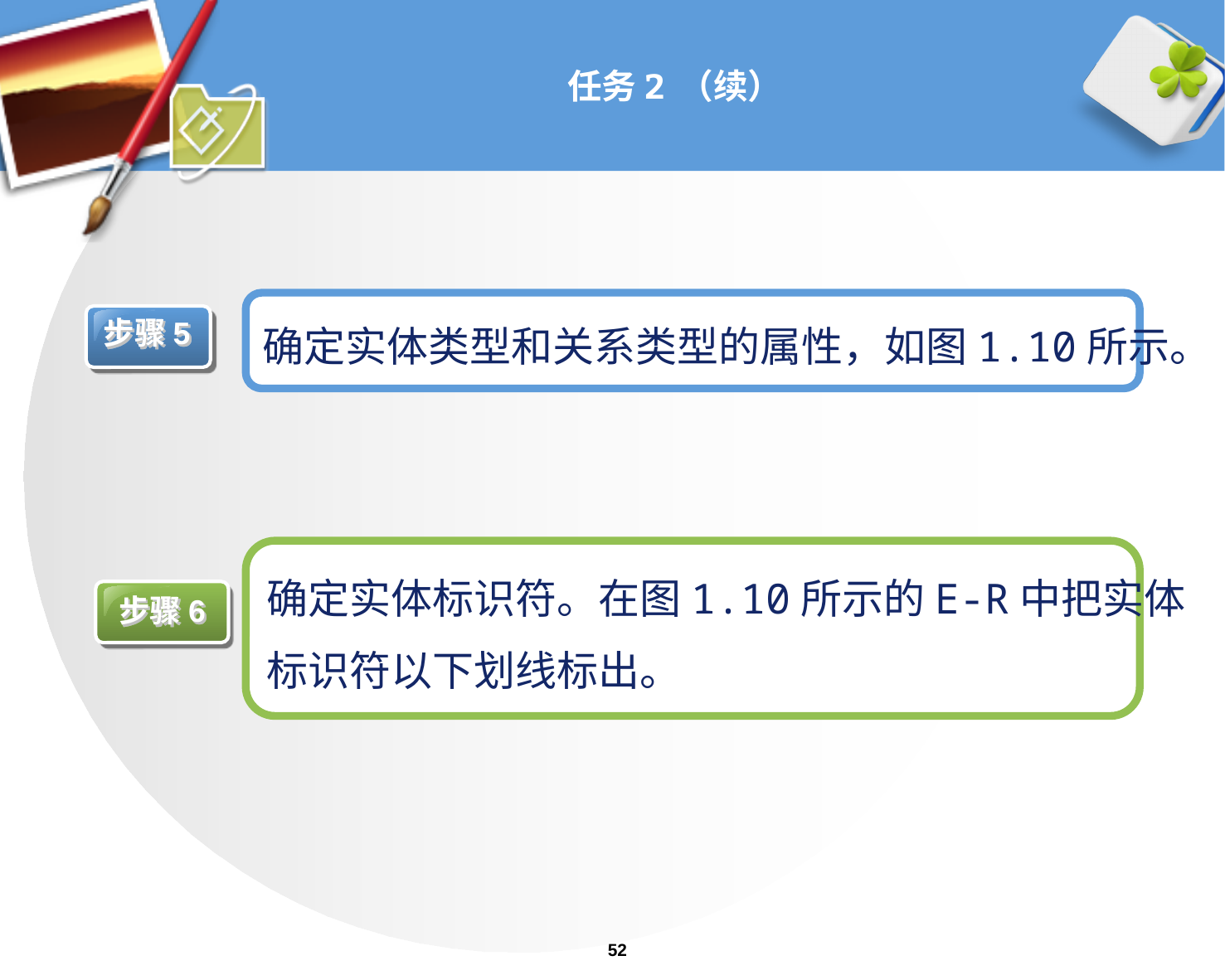

# 任务2 （续）
确定实体类型和关系类型的属性，如图1.10所示。

步骤5
确定实体标识符。在图1.10所示的E-R中把实体
标识符以下划线标出。

步骤6
52